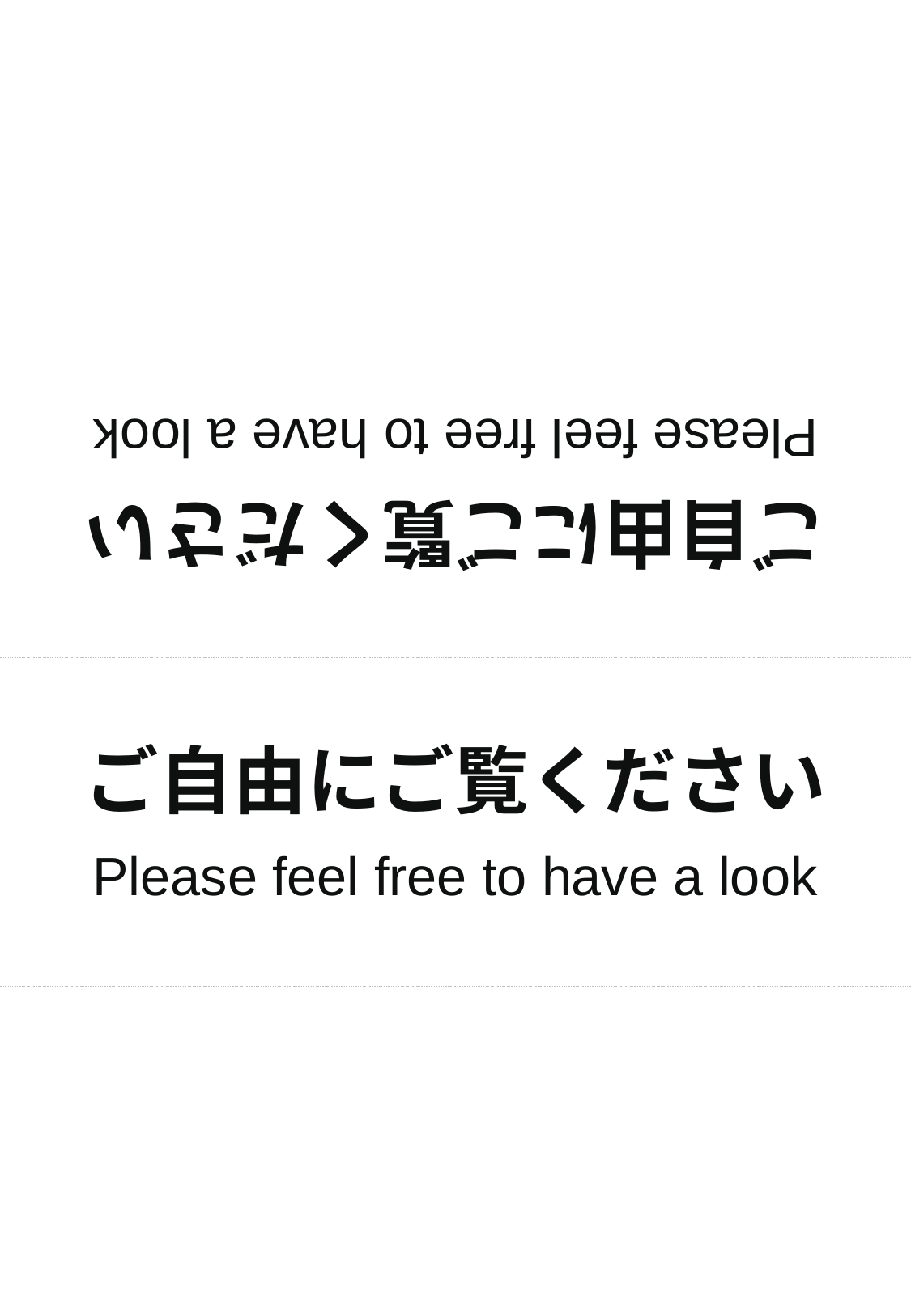

ご自由にご覧ください
Please feel free to have a look
ご自由にご覧ください
Please feel free to have a look